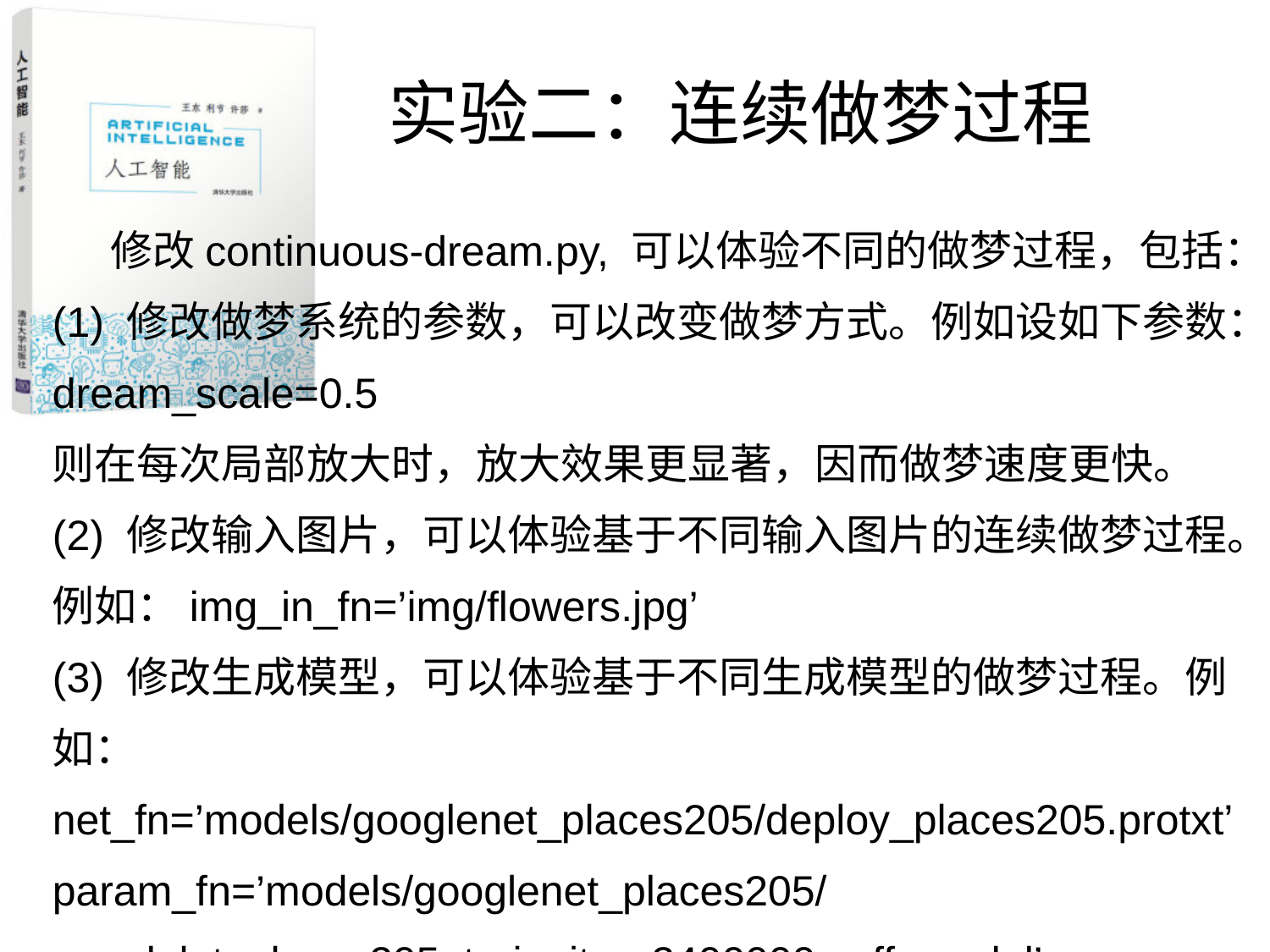

实验二：连续做梦过程
       修改continuous-dream.py, 可以体验不同的做梦过程，包括：
(1) 修改做梦系统的参数，可以改变做梦方式。例如设如下参数：
dream_scale=0.5
则在每次局部放大时，放大效果更显著，因而做梦速度更快。
(2) 修改输入图片，可以体验基于不同输入图片的连续做梦过程。例如：img_in_fn=’img/flowers.jpg’
(3) 修改生成模型，可以体验基于不同生成模型的做梦过程。例如：
net_fn=’models/googlenet_places205/deploy_places205.protxt’
param_fn=’models/googlenet_places205/googlelet_places205_train_iter_2400000.caffemodel’